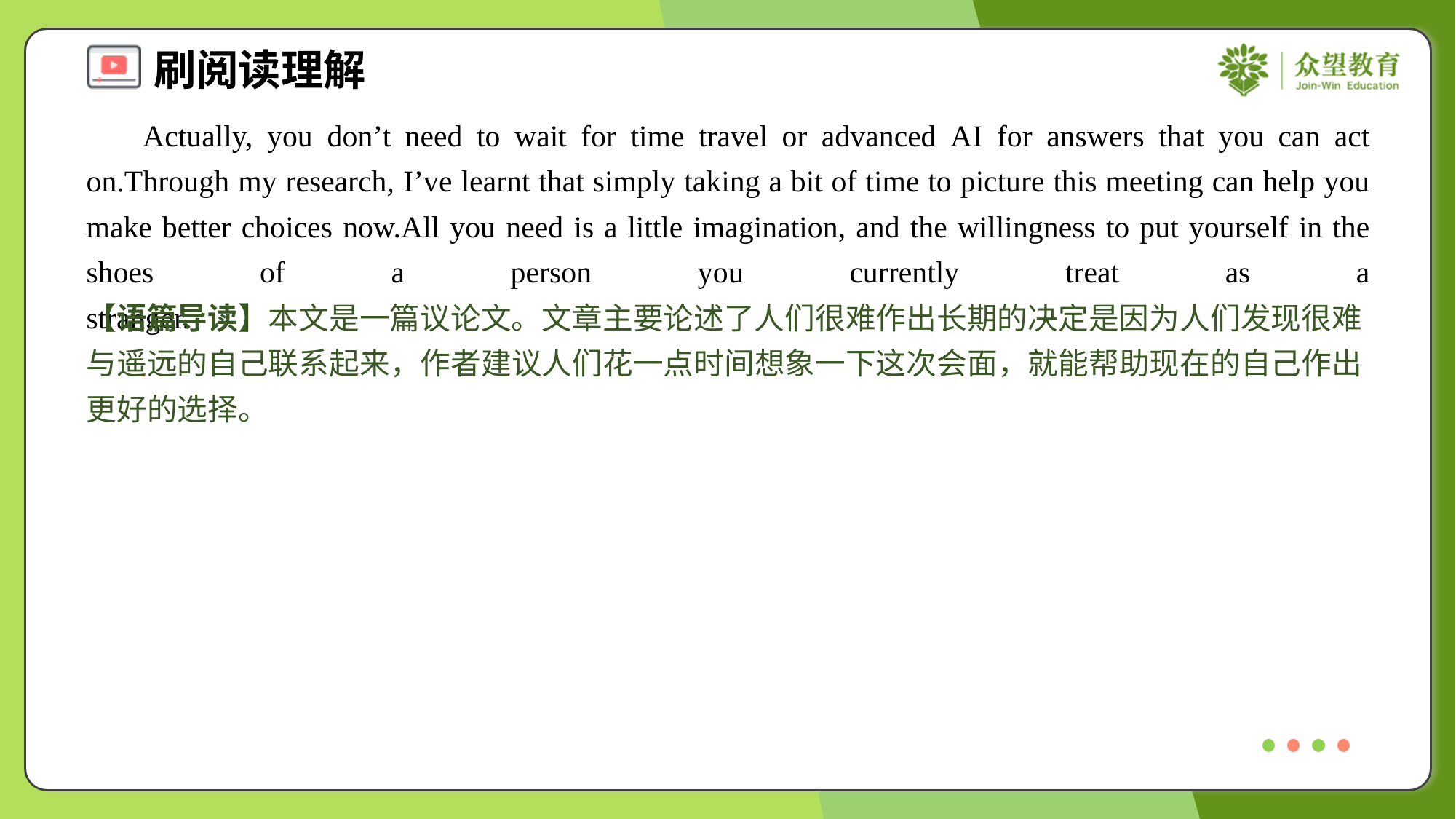

Actually, you don’t need to wait for time travel or advanced AI for answers that you can act on.Through my research, I’ve learnt that simply taking a bit of time to picture this meeting can help you make better choices now.All you need is a little imagination, and the willingness to put yourself in the shoes of a person you currently treat as a stranger.#5
【语篇导读】本文是一篇议论文。文章主要论述了人们很难作出长期的决定是因为人们发现很难与遥远的自己联系起来，作者建议人们花一点时间想象一下这次会面，就能帮助现在的自己作出更好的选择。